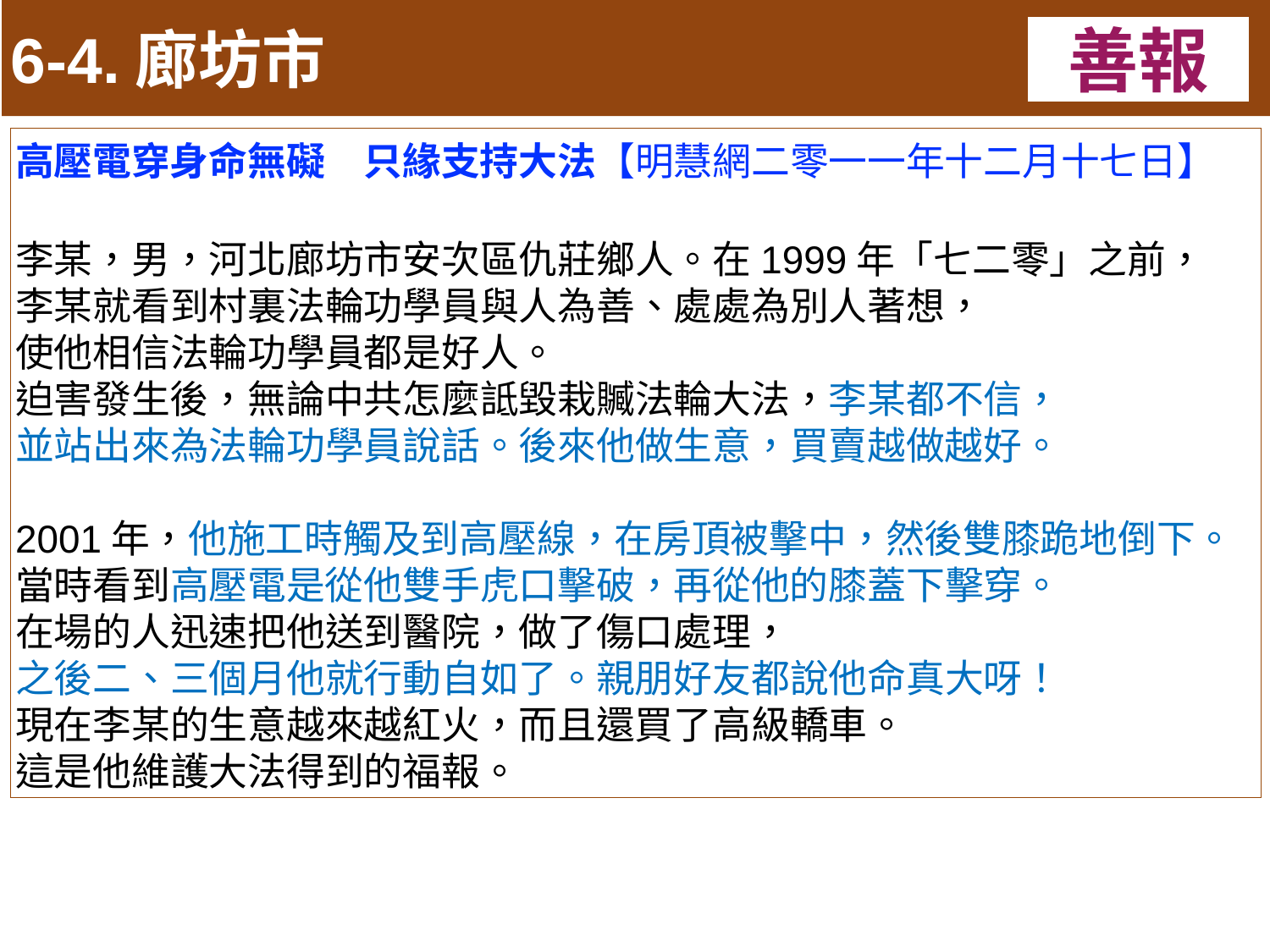

6-4.廊坊市
善報
11-3. XX市官員惡報實例
高壓電穿身命無礙　只緣支持大法【明慧網二零一一年十二月十七日】

李某，男，河北廊坊市安次區仇莊鄉人。在1999年「七二零」之前，
李某就看到村裏法輪功學員與人為善、處處為別人著想，
使他相信法輪功學員都是好人。
迫害發生後，無論中共怎麼詆毀栽贓法輪大法，李某都不信，
並站出來為法輪功學員說話。後來他做生意，買賣越做越好。

2001年，他施工時觸及到高壓線，在房頂被擊中，然後雙膝跪地倒下。
當時看到高壓電是從他雙手虎口擊破，再從他的膝蓋下擊穿。
在場的人迅速把他送到醫院，做了傷口處理，
之後二、三個月他就行動自如了。親朋好友都說他命真大呀！
現在李某的生意越來越紅火，而且還買了高級轎車。
這是他維護大法得到的福報。